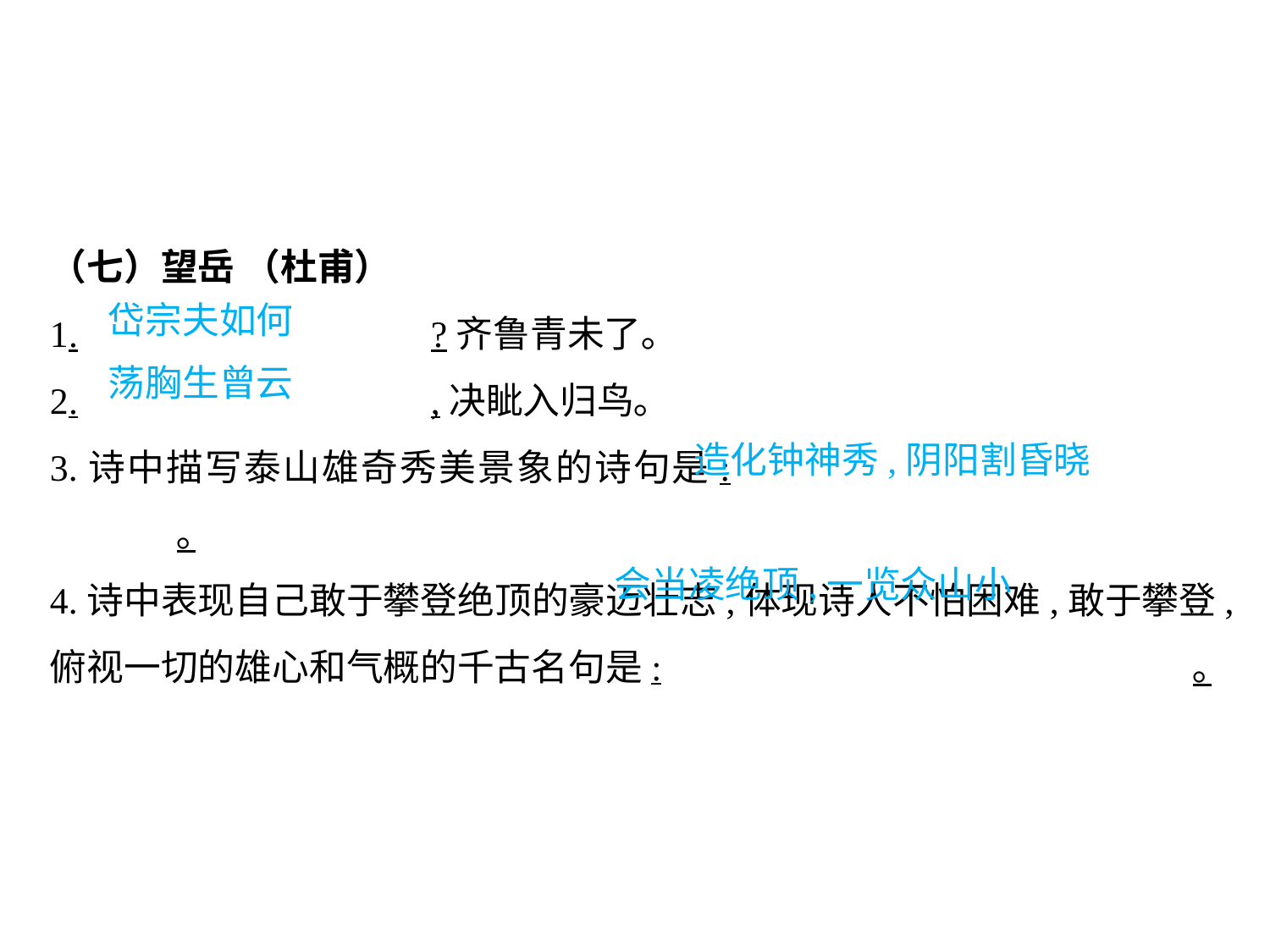

（七）望岳 （杜甫）
1.			?齐鲁青未了｡
2.			,决眦入归鸟｡
3.诗中描写泰山雄奇秀美景象的诗句是:					｡
4.诗中表现自己敢于攀登绝顶的豪迈壮志,体现诗人不怕困难,敢于攀登,俯视一切的雄心和气概的千古名句是:					｡
岱宗夫如何
荡胸生曾云
造化钟神秀,阴阳割昏晓
会当凌绝顶,一览众山小